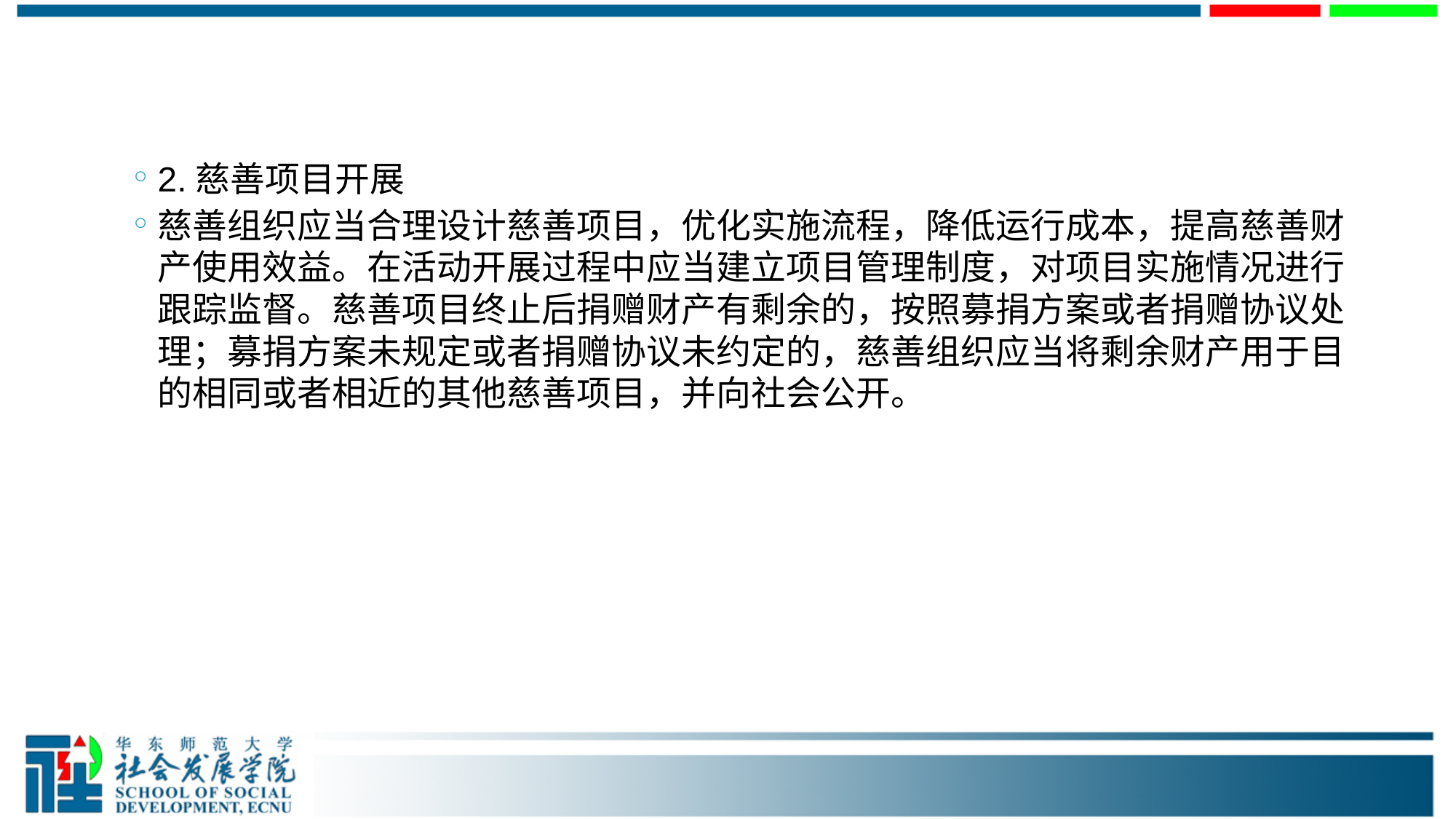

#
2.慈善项目开展
慈善组织应当合理设计慈善项目，优化实施流程，降低运行成本，提高慈善财产使用效益。在活动开展过程中应当建立项目管理制度，对项目实施情况进行跟踪监督。慈善项目终止后捐赠财产有剩余的，按照募捐方案或者捐赠协议处理；募捐方案未规定或者捐赠协议未约定的，慈善组织应当将剩余财产用于目的相同或者相近的其他慈善项目，并向社会公开。